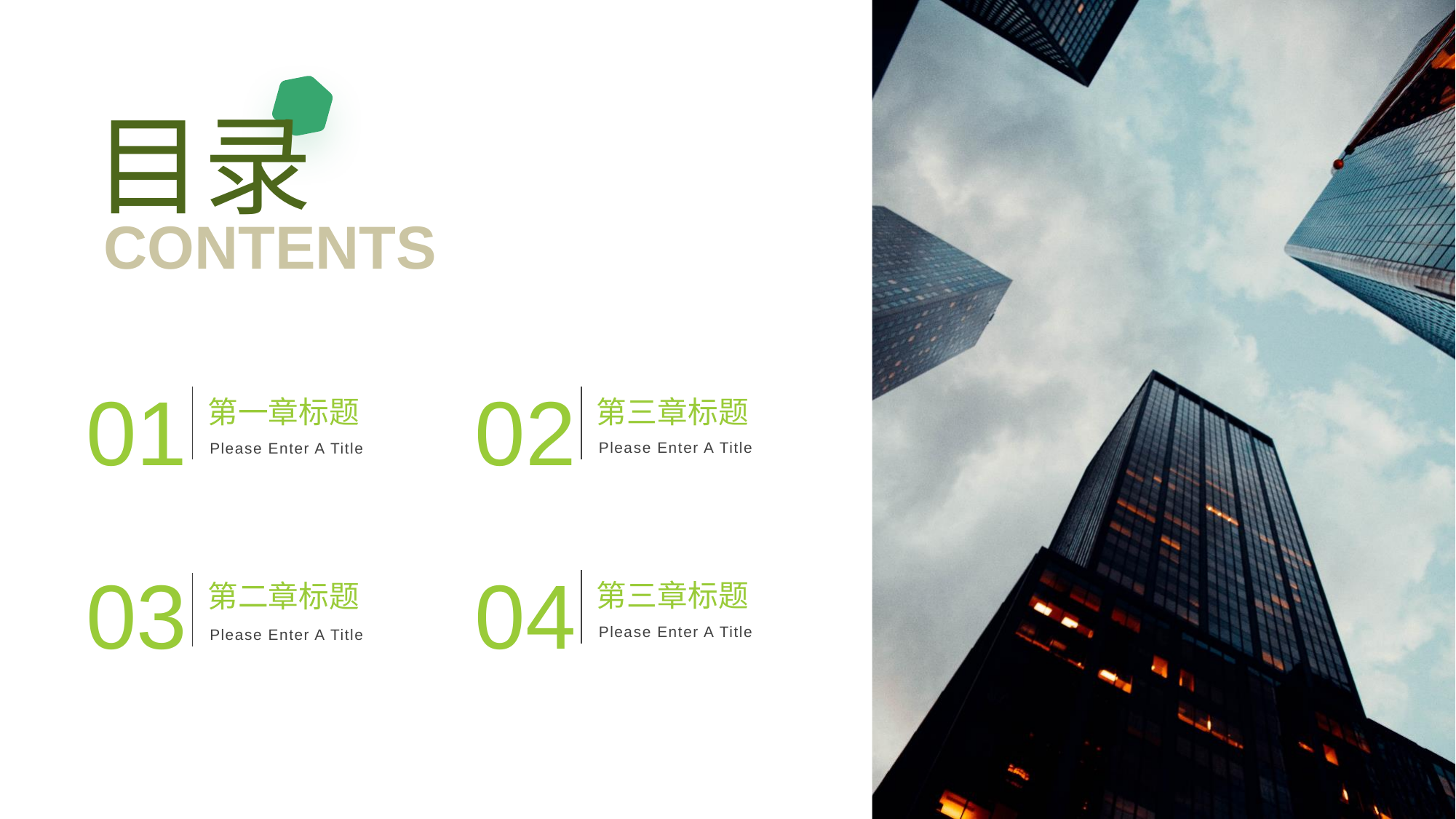

目录
CONTENTS
01
第一章标题
Please Enter A Title
02
第三章标题
Please Enter A Title
03
第二章标题
Please Enter A Title
04
第三章标题
Please Enter A Title